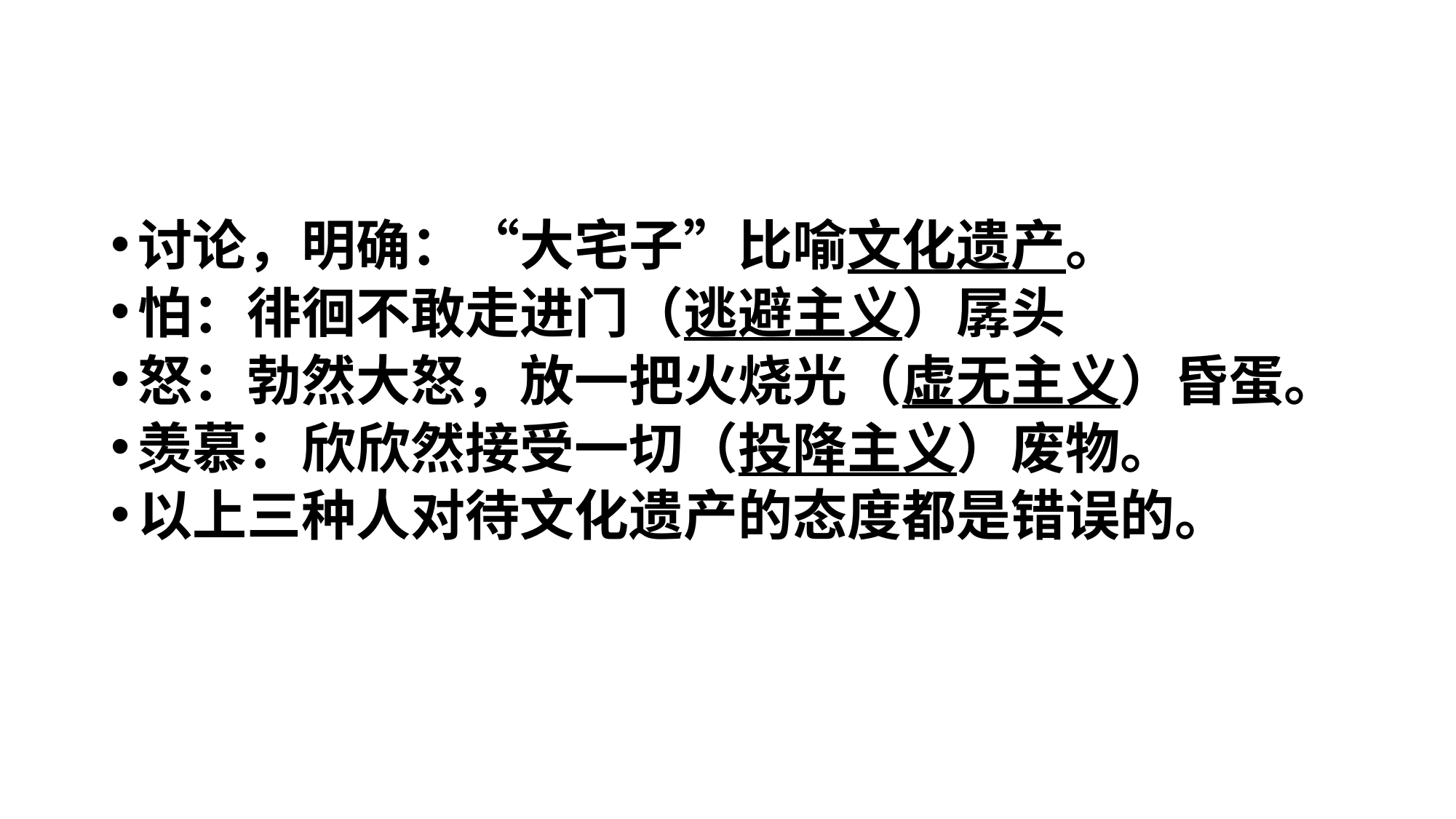

#
讨论，明确：“大宅子”比喻文化遗产。
怕：徘徊不敢走进门（逃避主义）孱头
怒：勃然大怒，放一把火烧光（虚无主义）昏蛋。
羡慕：欣欣然接受一切（投降主义）废物。
以上三种人对待文化遗产的态度都是错误的。